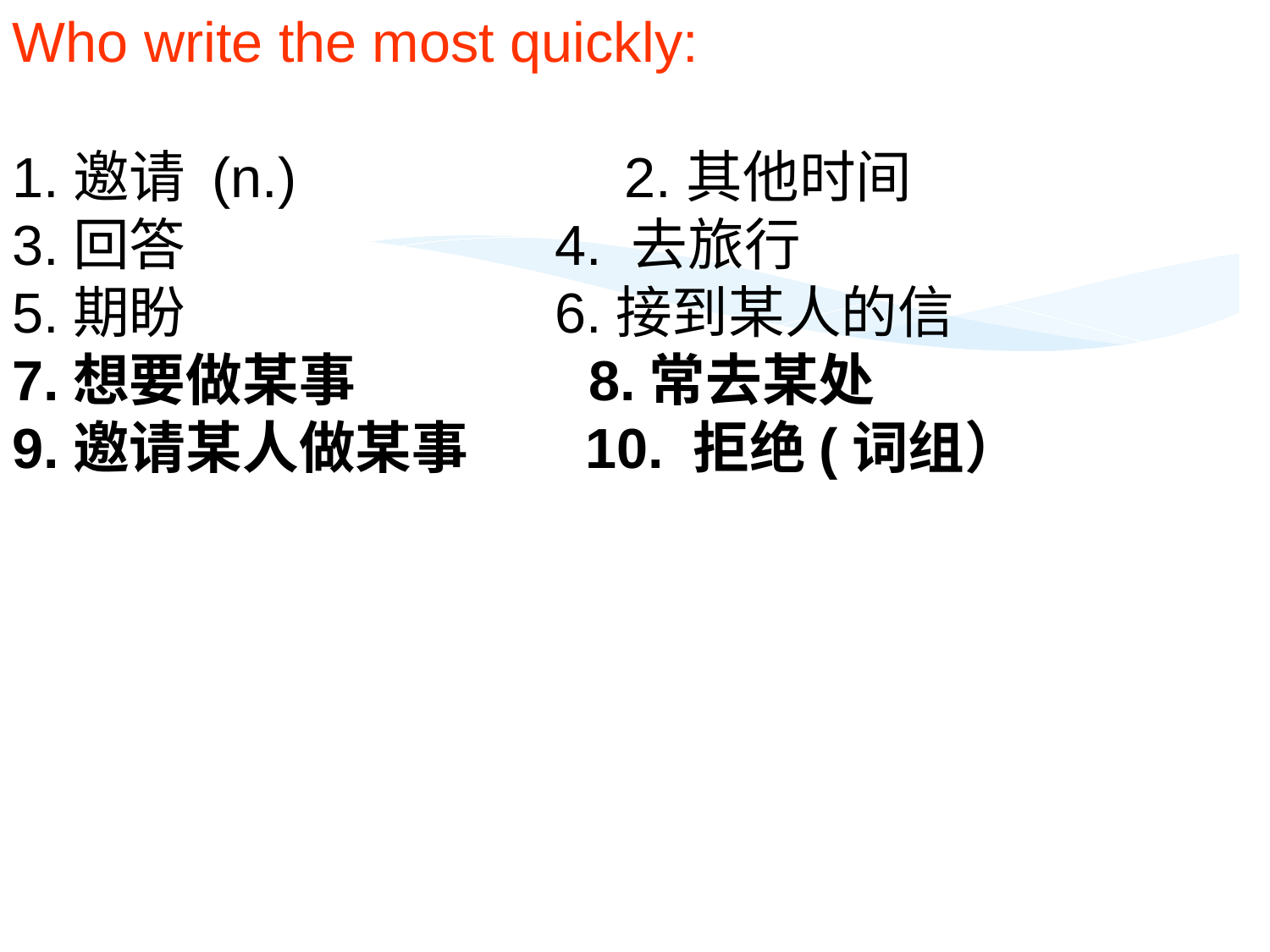

Who write the most quickly:

1.邀请 (n.)                     2.其他时间
3.回答                            4. 去旅行
5.期盼                            6.接到某人的信
7.想要做某事                 8.常去某处
9.邀请某人做某事        10. 拒绝(词组）